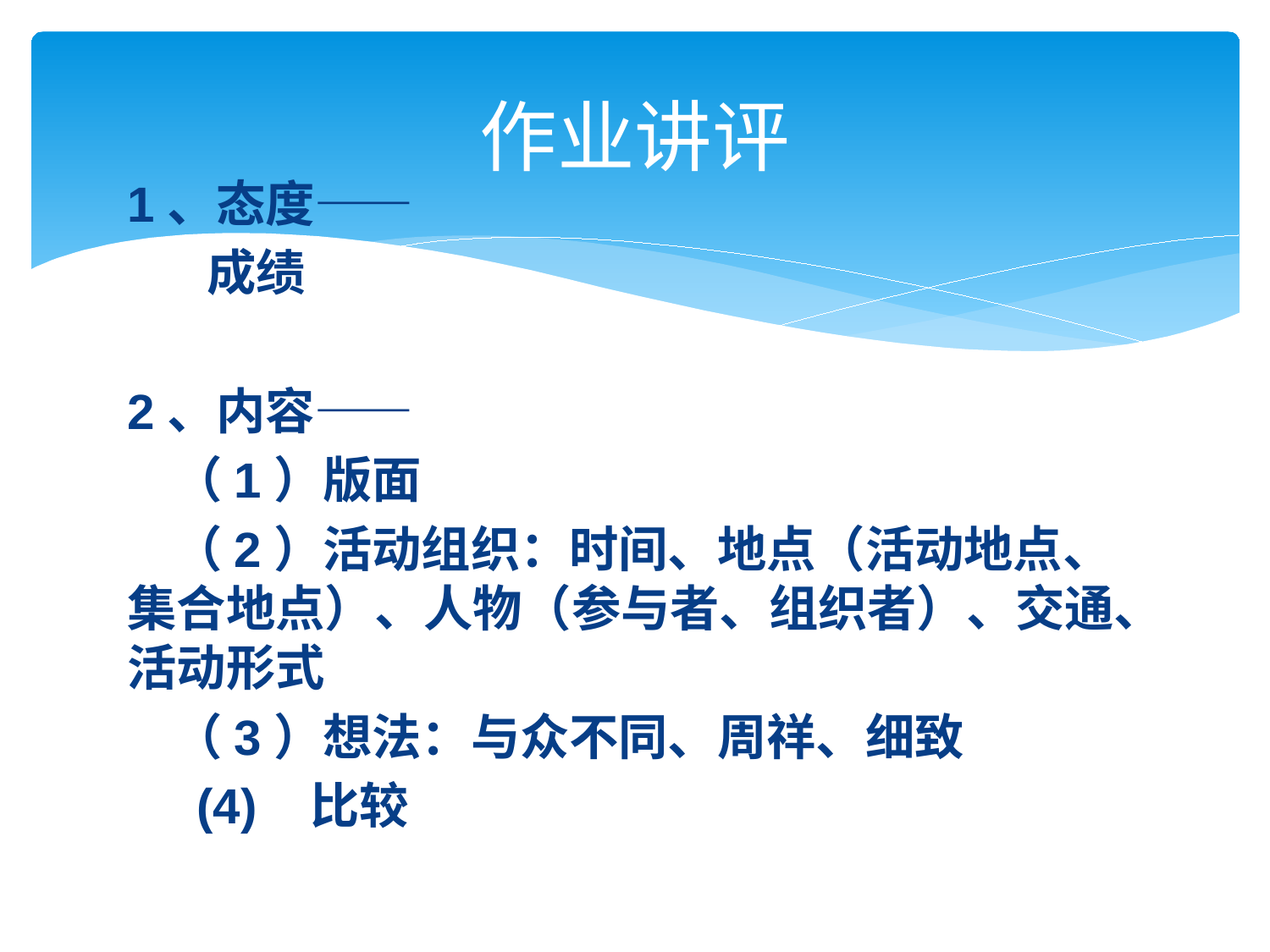

# 作业讲评
1、态度——
      成绩

2、内容——
   （1）版面
   （2）活动组织：时间、地点（活动地点、集合地点）、人物（参与者、组织者）、交通、活动形式
   （3）想法：与众不同、周祥、细致
     (4)   比较